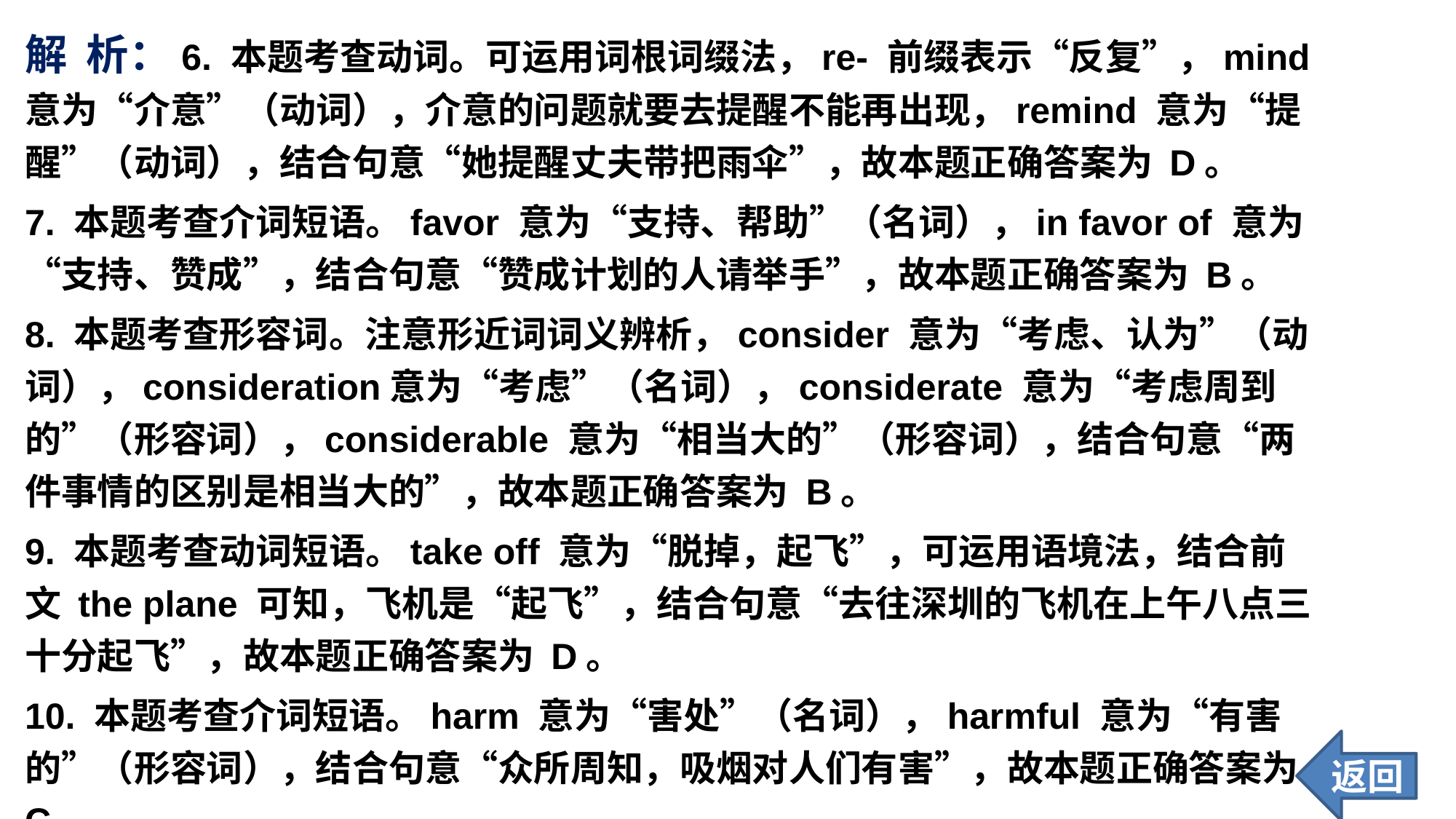

解  析：6. 本题考查动词。可运用词根词缀法，re- 前缀表示“反复”，mind 意为“介意”（动词），介意的问题就要去提醒不能再出现，remind 意为“提醒”（动词），结合句意“她提醒丈夫带把雨伞”，故本题正确答案为 D。
7. 本题考查介词短语。favor 意为“支持、帮助”（名词），in favor of 意为“支持、赞成”，结合句意“赞成计划的人请举手”，故本题正确答案为 B。
8. 本题考查形容词。注意形近词词义辨析，consider 意为“考虑、认为”（动词），consideration意为“考虑”（名词），considerate 意为“考虑周到的”（形容词），considerable 意为“相当大的”（形容词），结合句意“两件事情的区别是相当大的”，故本题正确答案为 B。
9. 本题考查动词短语。take off 意为“脱掉，起飞”，可运用语境法，结合前文 the plane 可知，飞机是“起飞”，结合句意“去往深圳的飞机在上午八点三十分起飞”，故本题正确答案为 D。
10. 本题考查介词短语。harm 意为“害处”（名词），harmful 意为“有害的”（形容词），结合句意“众所周知，吸烟对人们有害”，故本题正确答案为 C。

返回
26